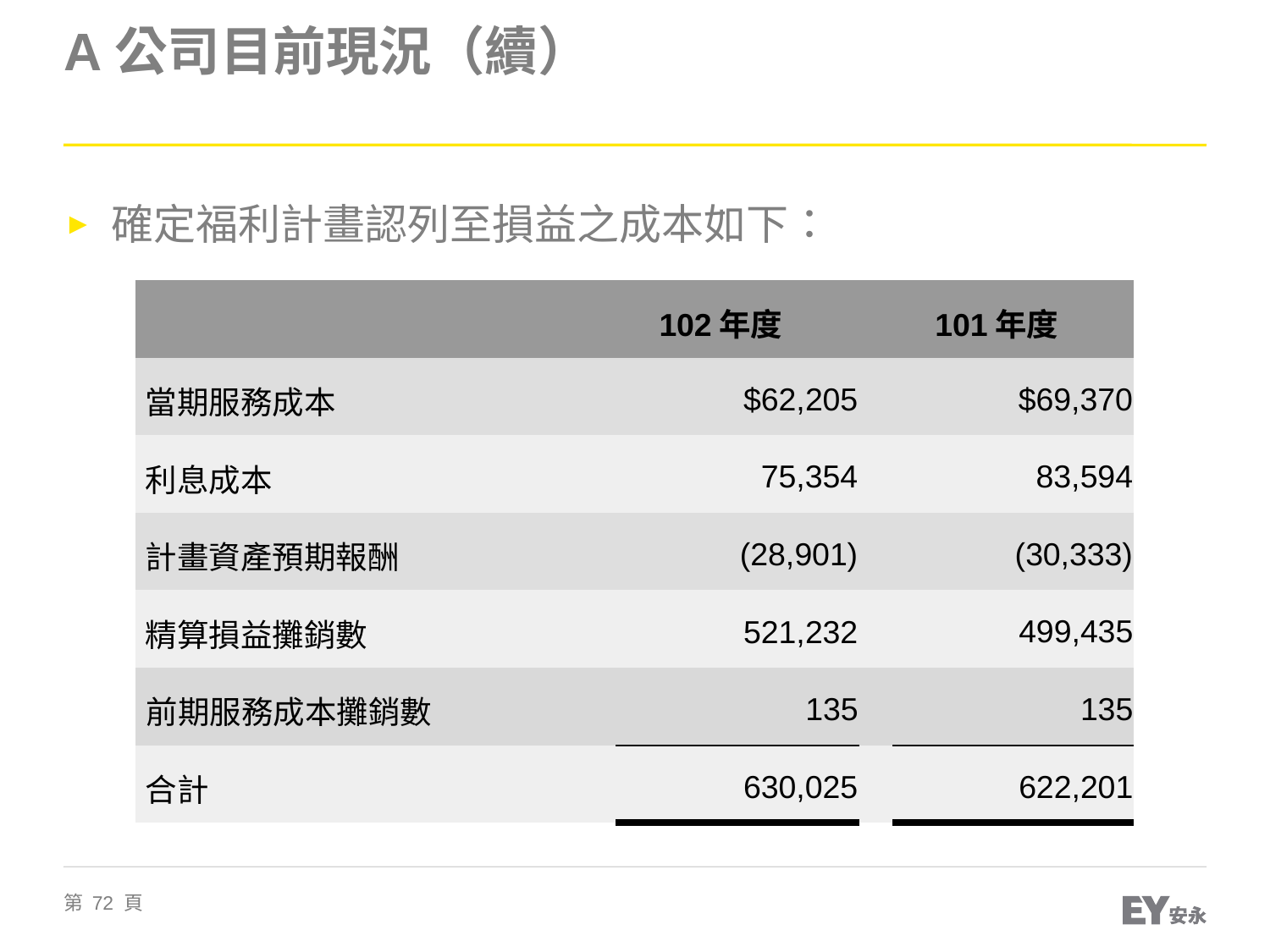

# A公司目前現況（續）
確定福利計畫認列至損益之成本如下：

|  | 102年度 |  | 101年度 |  |
| --- | --- | --- | --- | --- |
| 當期服務成本 |  | $62,205 |  | $69,370 |
| 利息成本 |  | 75,354 |  | 83,594 |
| 計畫資產預期報酬 |  | (28,901) |  | (30,333) |
| 精算損益攤銷數 |  | 521,232 |  | 499,435 |
| 前期服務成本攤銷數 |  | 135 |  | 135 |
| 合計 |  | 630,025 |  | 622,201 |